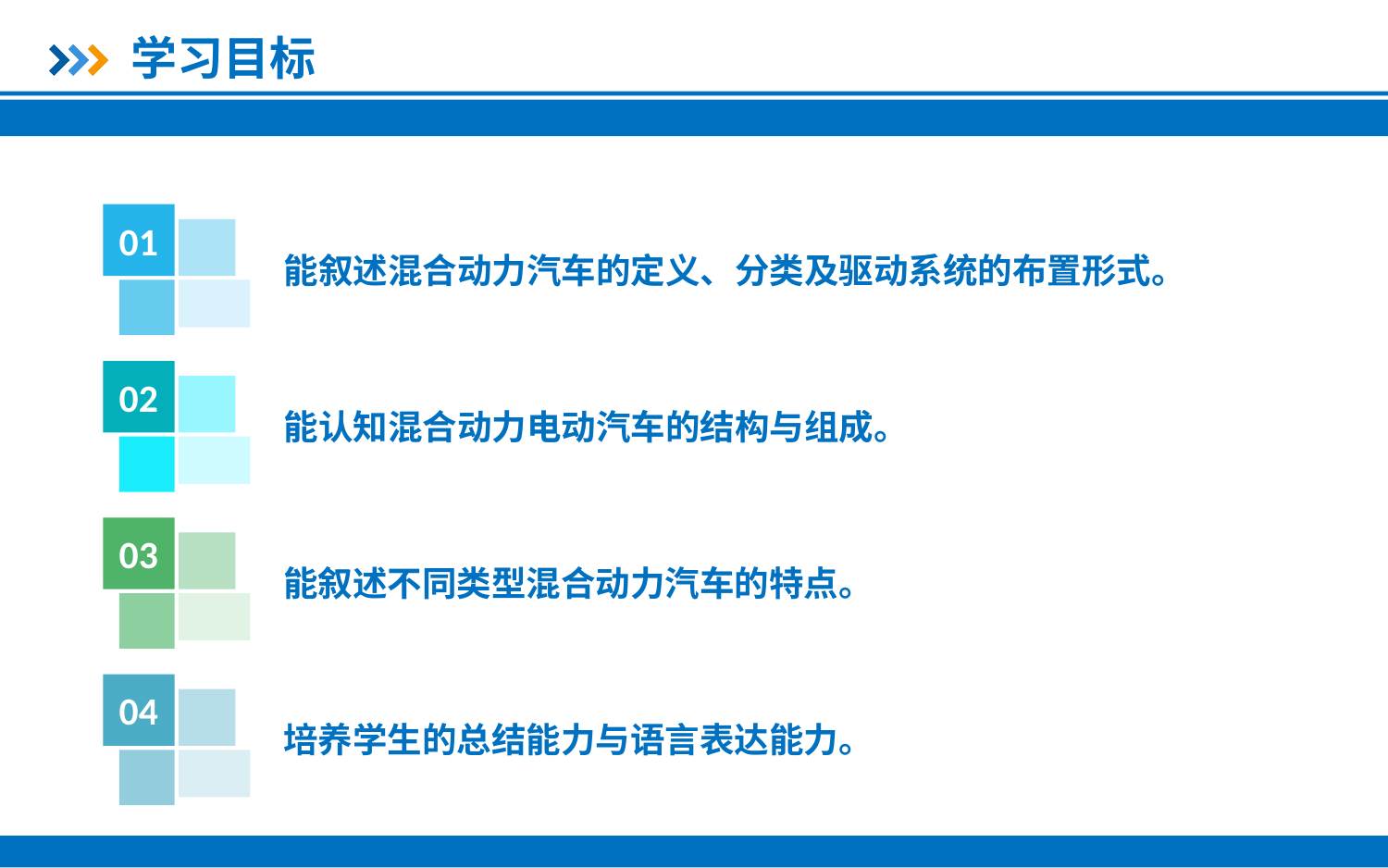

学习目标
01

能叙述混合动力汽车的定义、分类及驱动系统的布置形式。
02

能认知混合动力电动汽车的结构与组成。
03

能叙述不同类型混合动力汽车的特点。
04

培养学生的总结能力与语言表达能力。